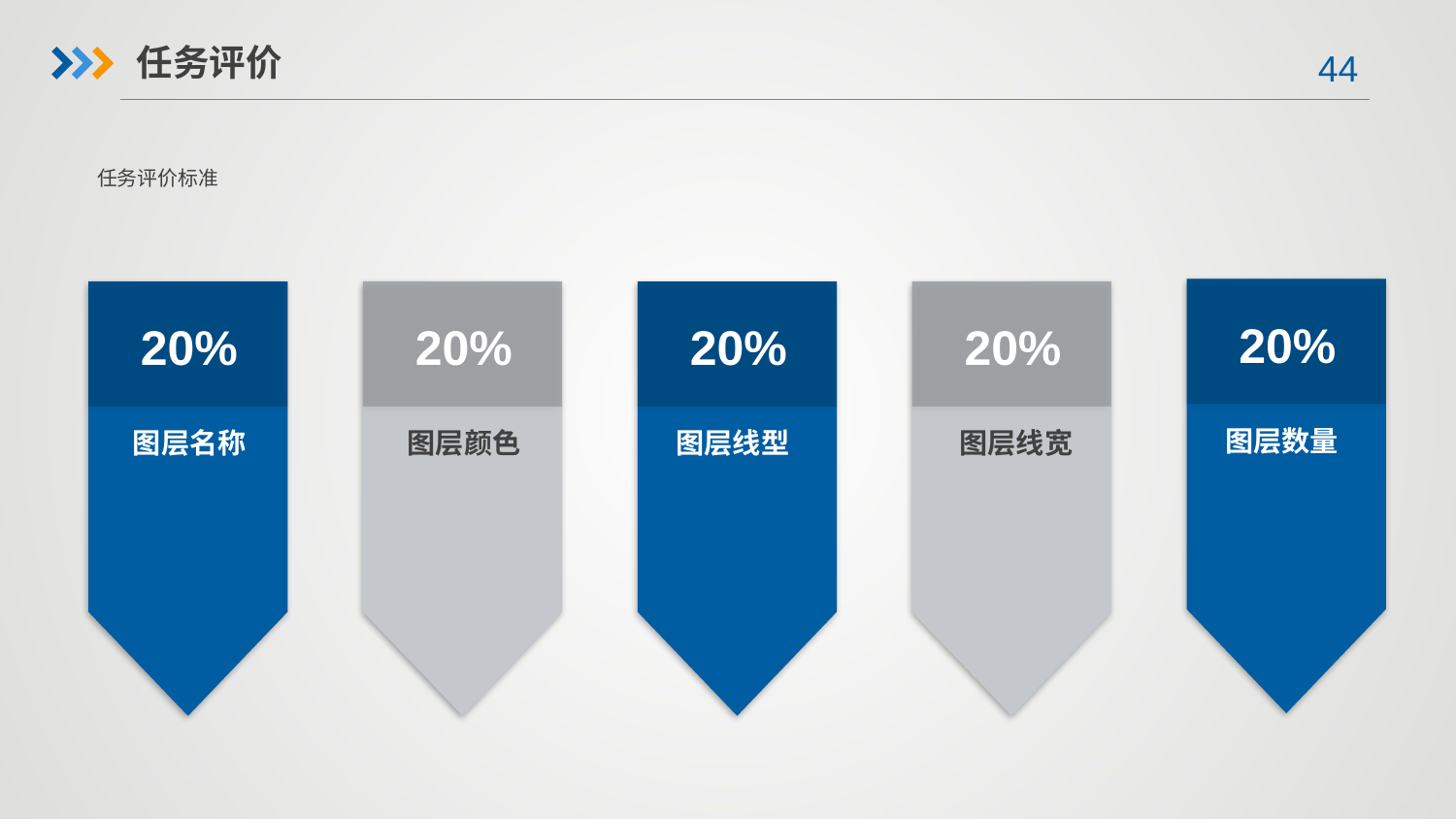

任务评价
任务评价标准

20%
图层数量

20%
图层名称

20%
图层颜色

20%
图层线型

20%
图层线宽